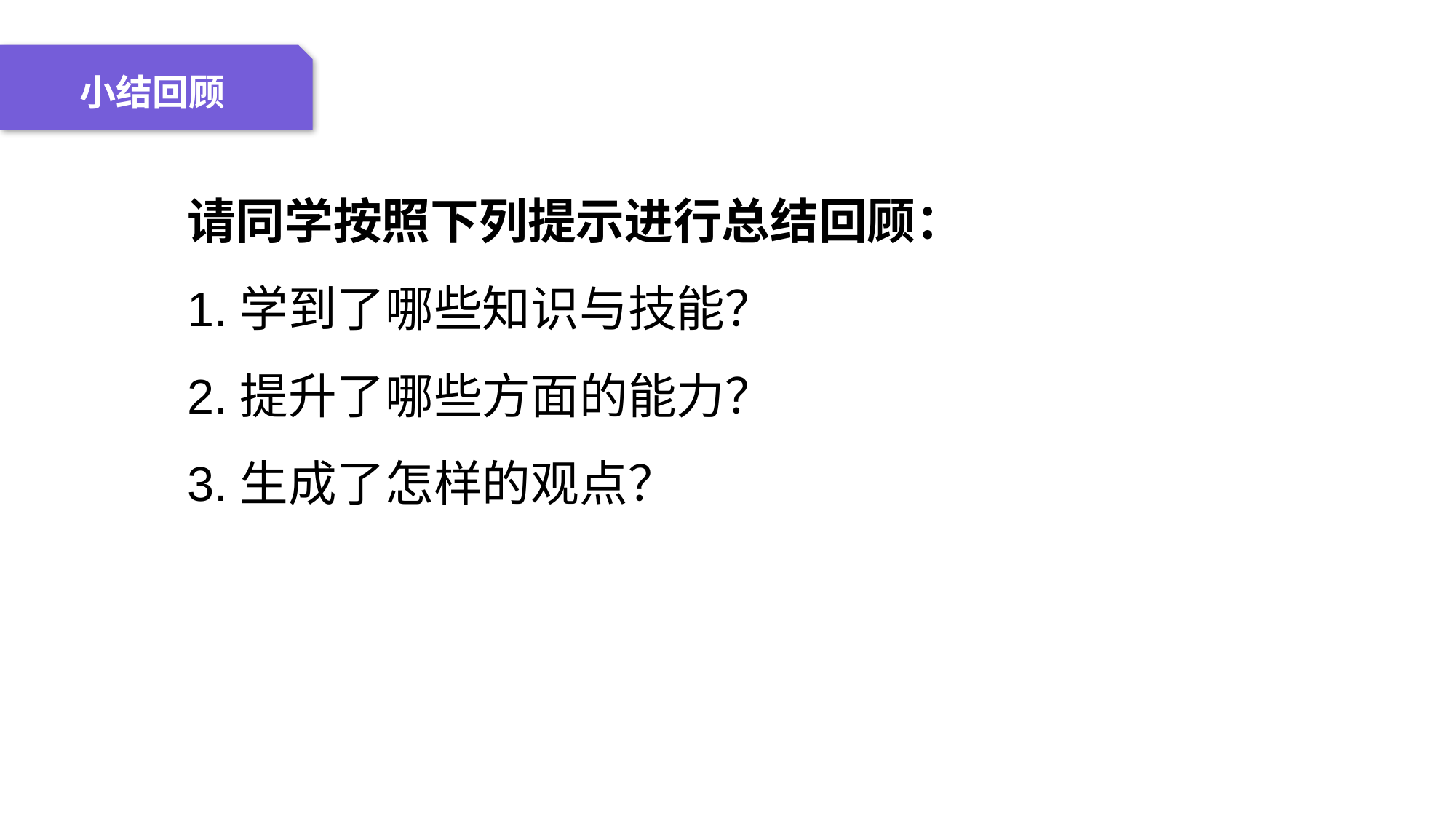

04 名词解释
01 准备过程
02 整体结构
03 重点说明
小结回顾
请同学按照下列提示进行总结回顾：
1.学到了哪些知识与技能？
2.提升了哪些方面的能力？
3.生成了怎样的观点？